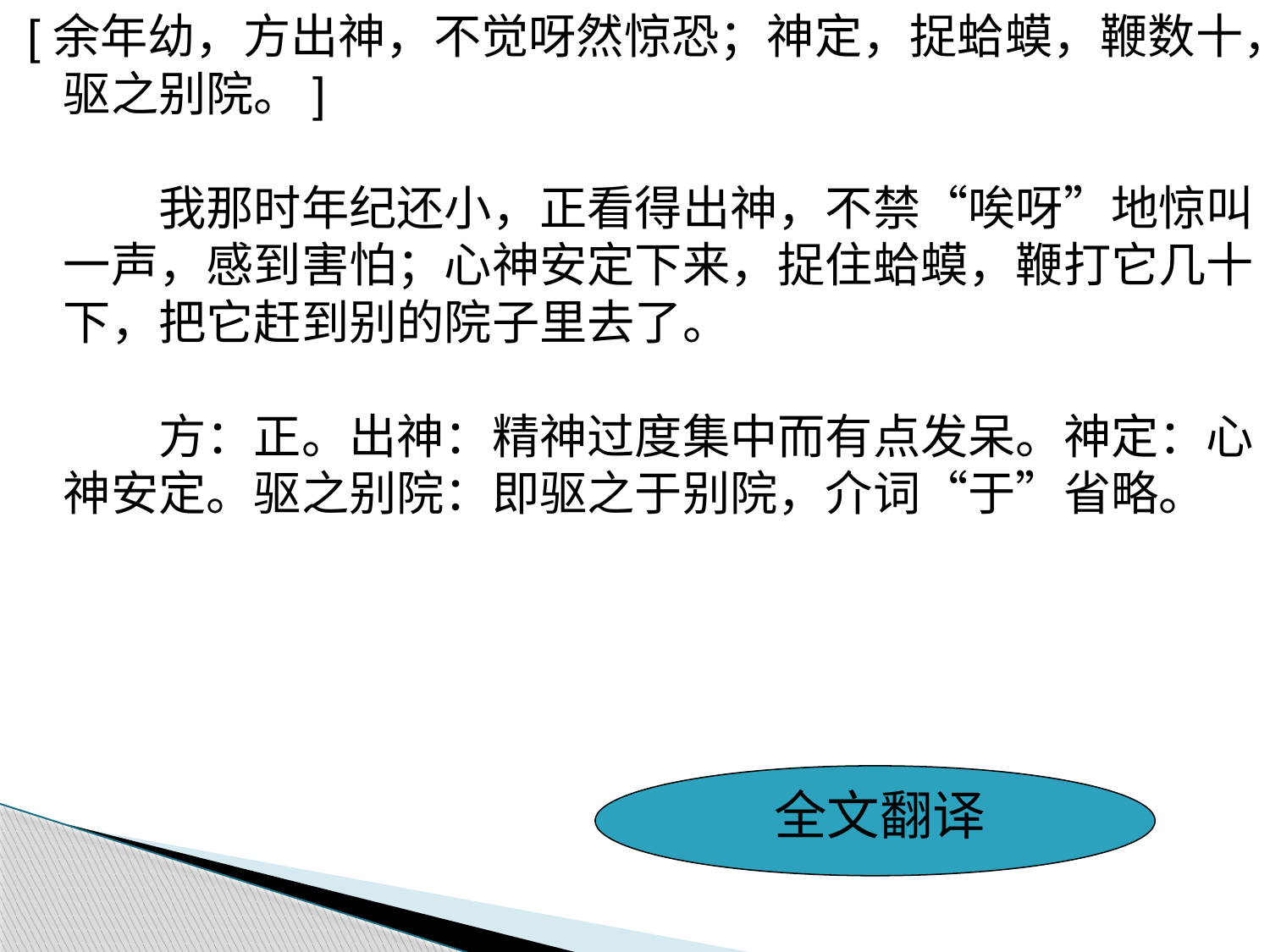

[余年幼，方出神，不觉呀然惊恐；神定，捉蛤蟆，鞭数十，驱之别院。]
　　我那时年纪还小，正看得出神，不禁“唉呀”地惊叫一声，感到害怕；心神安定下来，捉住蛤蟆，鞭打它几十下，把它赶到别的院子里去了。
　　方：正。出神：精神过度集中而有点发呆。神定：心神安定。驱之别院：即驱之于别院，介词“于”省略。

全文翻译